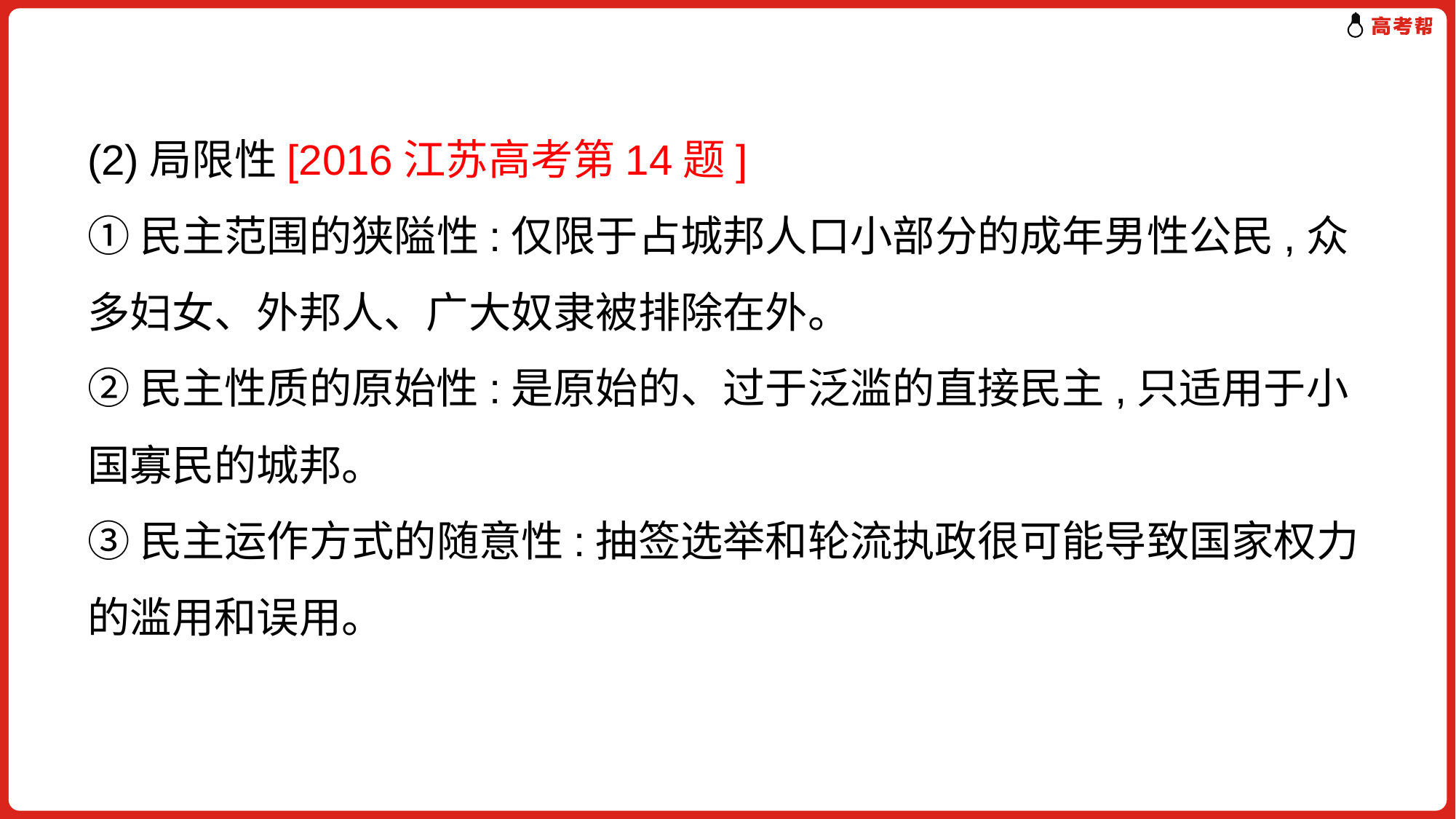

(2)局限性[2016江苏高考第14题]
①民主范围的狭隘性:仅限于占城邦人口小部分的成年男性公民,众多妇女、外邦人、广大奴隶被排除在外。
②民主性质的原始性:是原始的、过于泛滥的直接民主,只适用于小国寡民的城邦。
③民主运作方式的随意性:抽签选举和轮流执政很可能导致国家权力的滥用和误用。